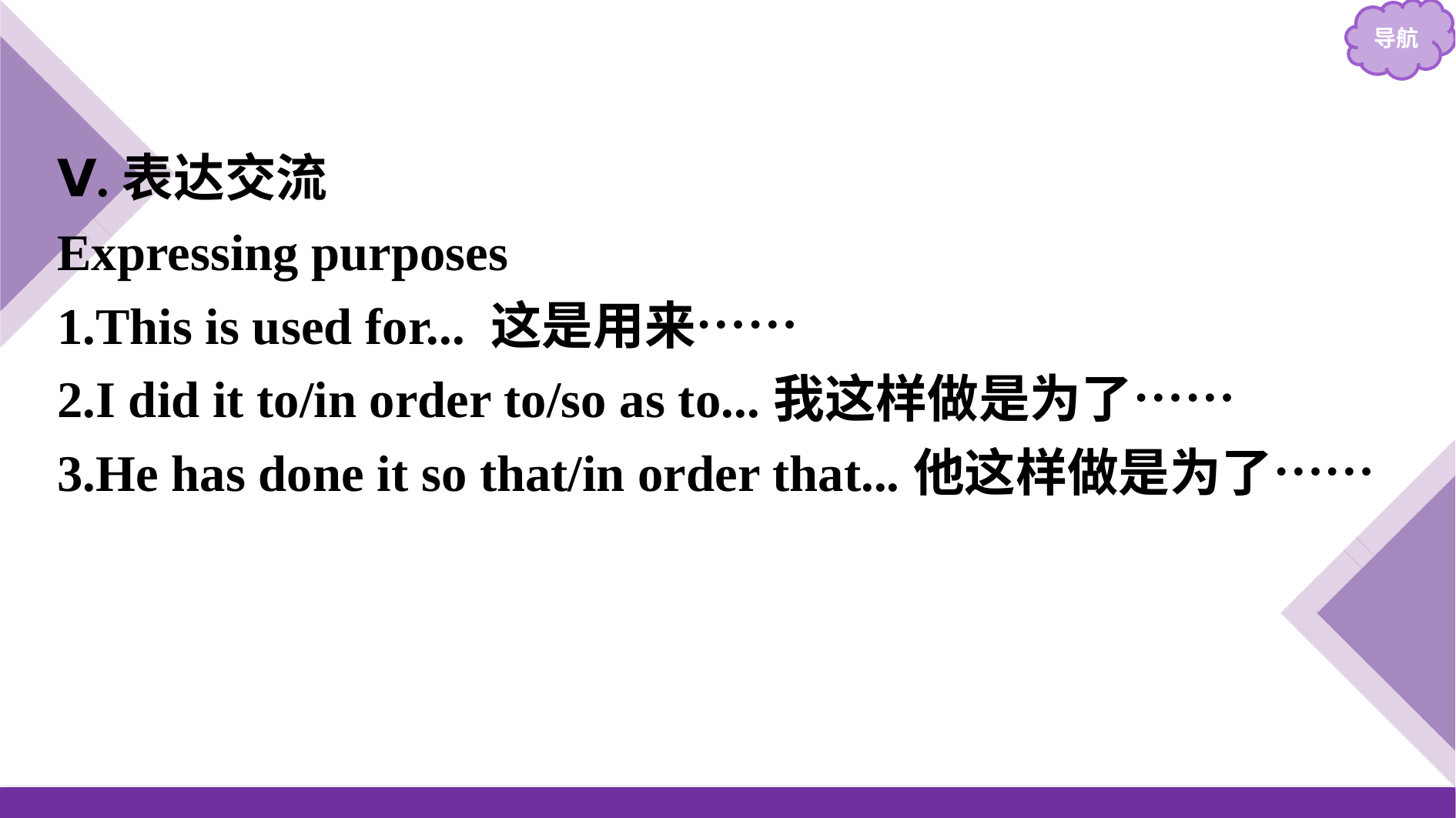

Ⅴ.表达交流
Expressing purposes
1.This is used for... 这是用来……
2.I did it to/in order to/so as to...我这样做是为了……
3.He has done it so that/in order that...他这样做是为了……